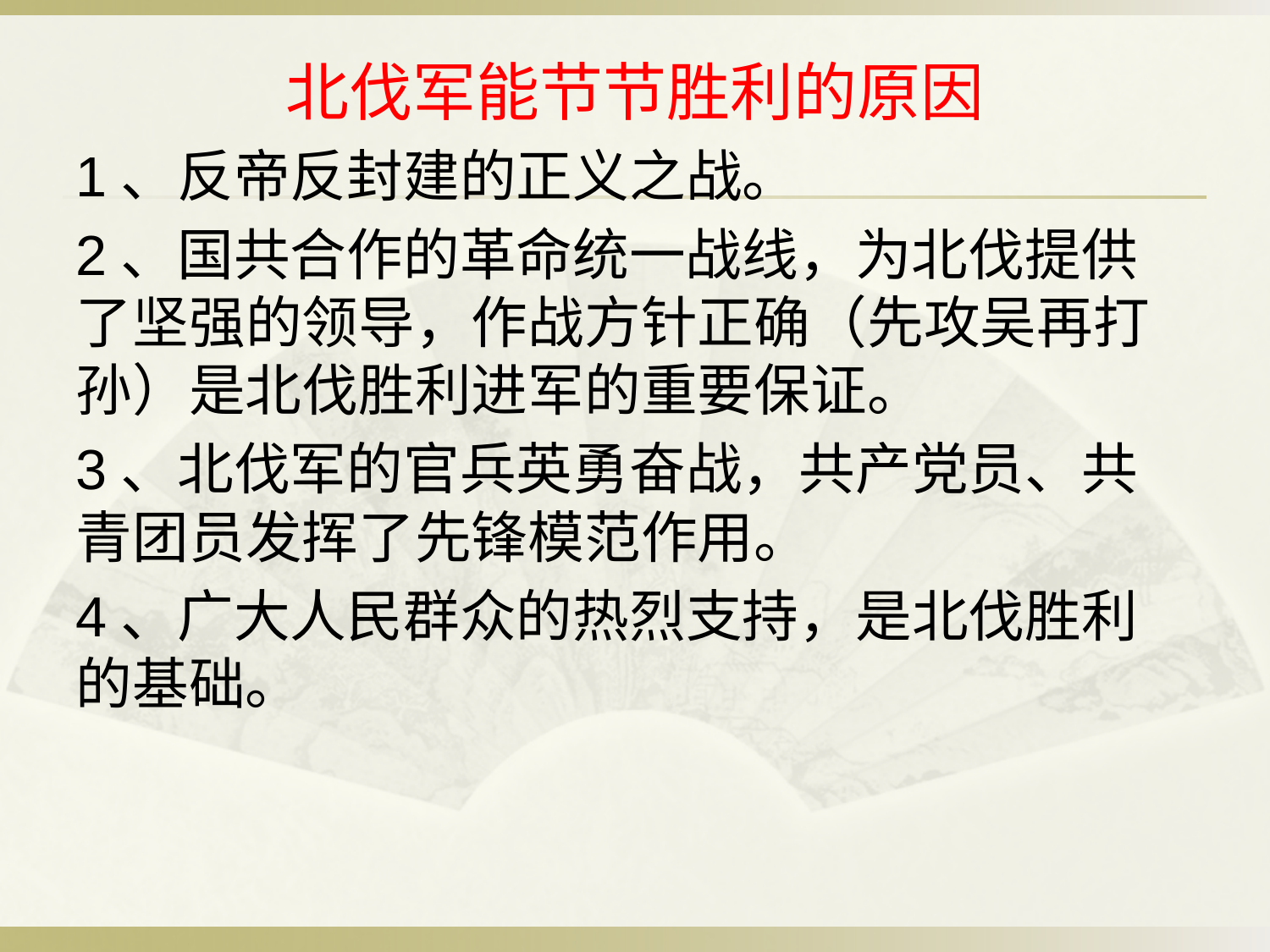

北伐军能节节胜利的原因
1、反帝反封建的正义之战。
2、国共合作的革命统一战线，为北伐提供了坚强的领导，作战方针正确（先攻吴再打孙）是北伐胜利进军的重要保证。
3、北伐军的官兵英勇奋战，共产党员、共青团员发挥了先锋模范作用。
4、广大人民群众的热烈支持，是北伐胜利的基础。